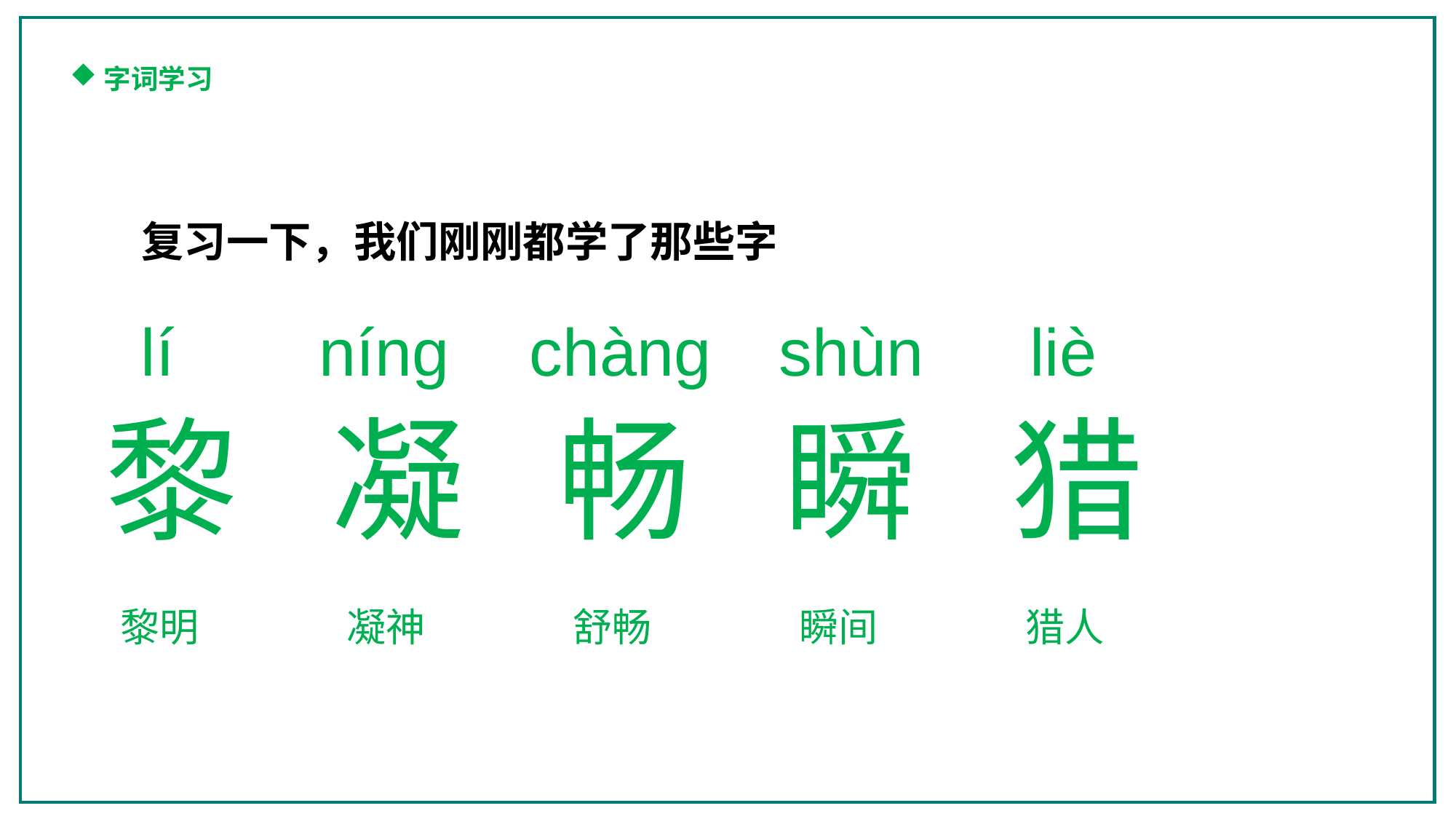

字词学习
复习一下，我们刚刚都学了那些字
lí
níng
chàng
shùn
liè
黎
凝
畅
瞬
猎
黎明
凝神
舒畅
瞬间
猎人